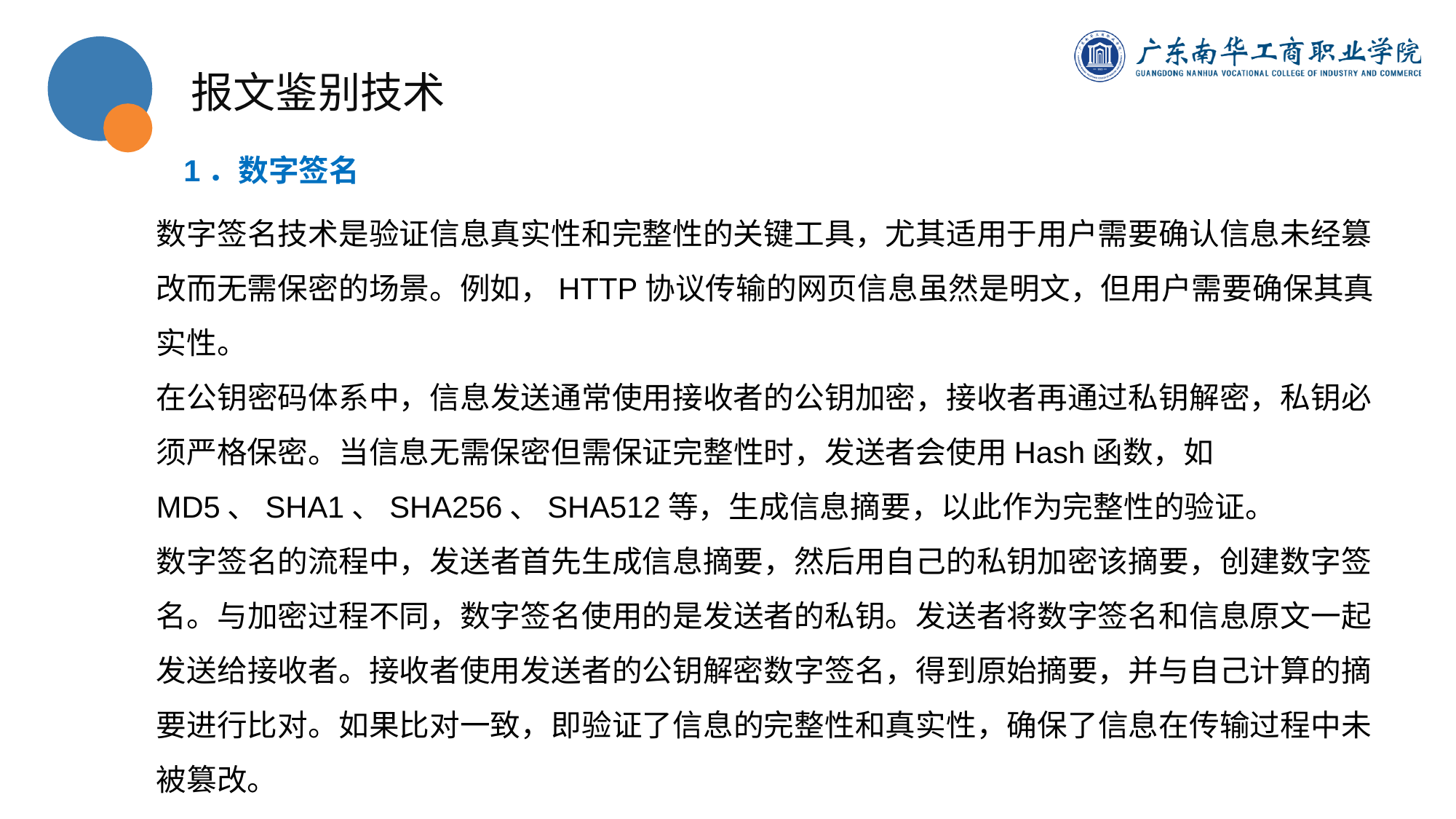

报文鉴别技术

1．数字签名
数字签名技术是验证信息真实性和完整性的关键工具，尤其适用于用户需要确认信息未经篡改而无需保密的场景。例如，HTTP协议传输的网页信息虽然是明文，但用户需要确保其真实性。
在公钥密码体系中，信息发送通常使用接收者的公钥加密，接收者再通过私钥解密，私钥必须严格保密。当信息无需保密但需保证完整性时，发送者会使用Hash函数，如MD5、SHA1、SHA256、SHA512等，生成信息摘要，以此作为完整性的验证。
数字签名的流程中，发送者首先生成信息摘要，然后用自己的私钥加密该摘要，创建数字签名。与加密过程不同，数字签名使用的是发送者的私钥。发送者将数字签名和信息原文一起发送给接收者。接收者使用发送者的公钥解密数字签名，得到原始摘要，并与自己计算的摘要进行比对。如果比对一致，即验证了信息的完整性和真实性，确保了信息在传输过程中未被篡改。